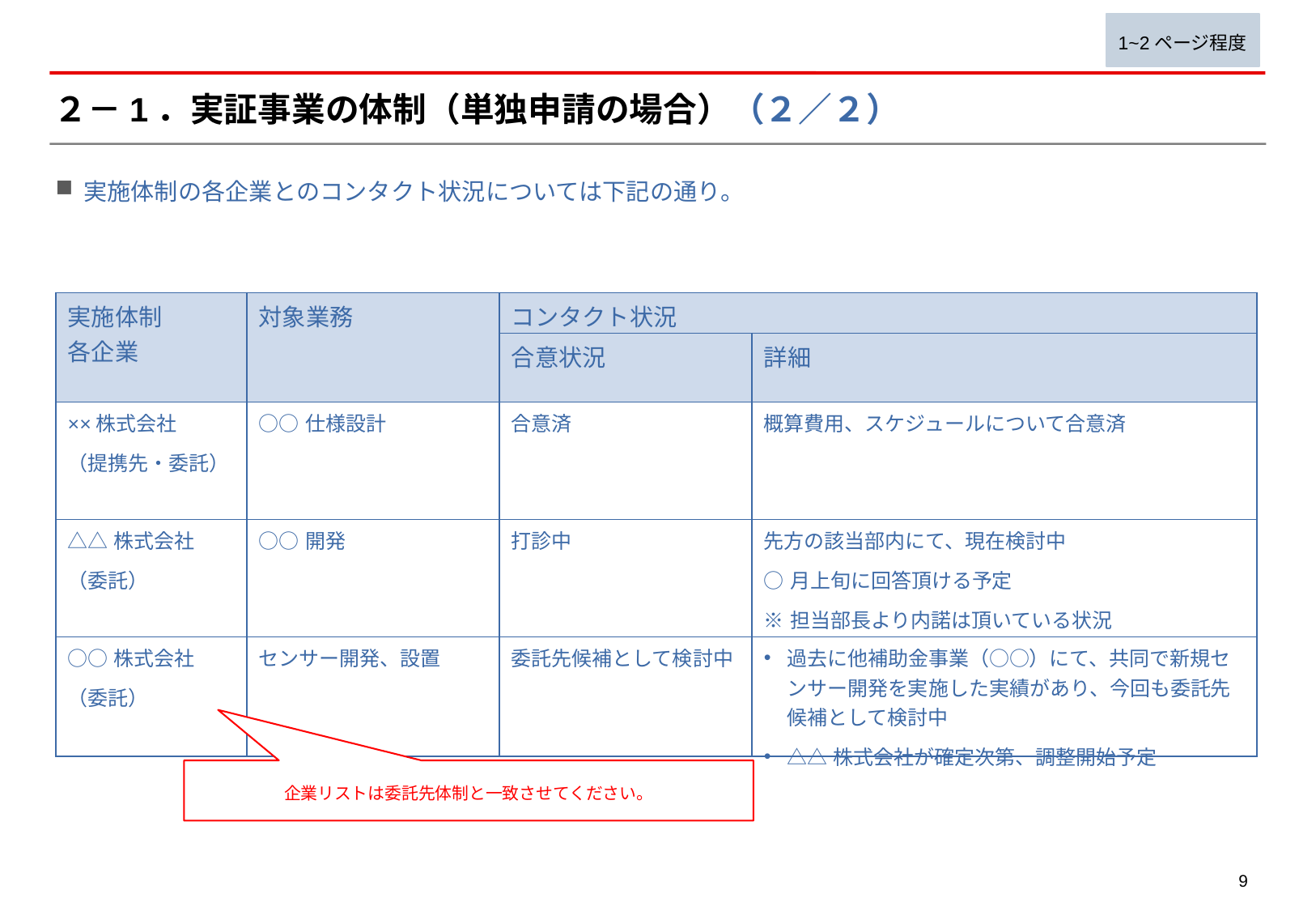

1~2ページ程度
# ２－1．実証事業の体制（単独申請の場合）（２／２）
実施体制の各企業とのコンタクト状況については下記の通り。
| 実施体制 各企業 | 対象業務 | コンタクト状況 |  |
| --- | --- | --- | --- |
|  |  | 合意状況 | 詳細 |
| ××株式会社 （提携先・委託） | ○○仕様設計 | 合意済 | 概算費用、スケジュールについて合意済 |
| △△株式会社 （委託） | ○○開発 | 打診中 | 先方の該当部内にて、現在検討中 ○月上旬に回答頂ける予定 ※担当部長より内諾は頂いている状況 |
| ○○株式会社 （委託） | センサー開発、設置 | 委託先候補として検討中 | 過去に他補助金事業（○○）にて、共同で新規センサー開発を実施した実績があり、今回も委託先候補として検討中 △△株式会社が確定次第、調整開始予定 |
企業リストは委託先体制と一致させてください。